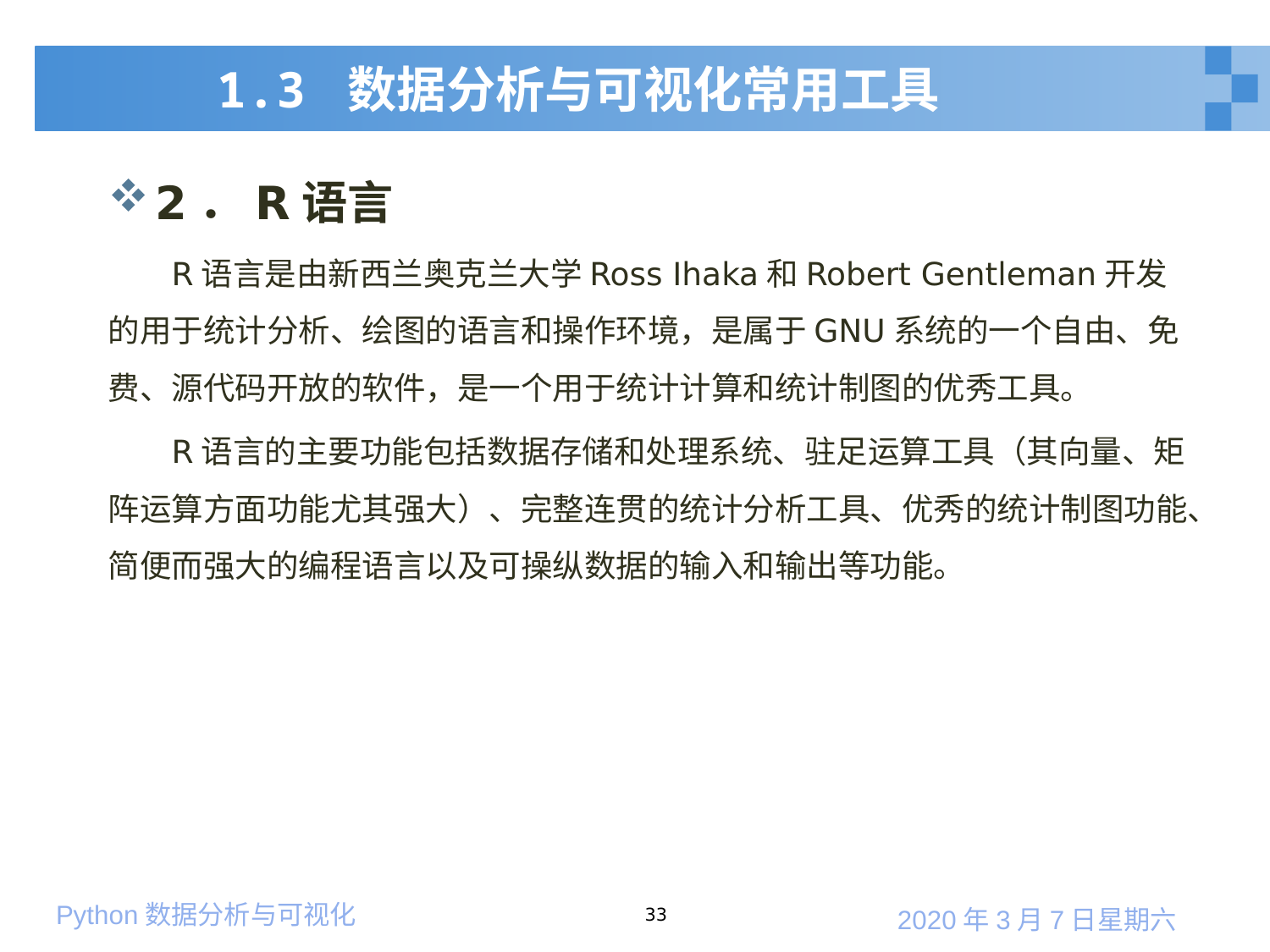

# 1.3 数据分析与可视化常用工具
2．R语言
R语言是由新西兰奥克兰大学Ross Ihaka和Robert Gentleman开发的用于统计分析、绘图的语言和操作环境，是属于GNU系统的一个自由、免费、源代码开放的软件，是一个用于统计计算和统计制图的优秀工具。
R语言的主要功能包括数据存储和处理系统、驻足运算工具（其向量、矩阵运算方面功能尤其强大）、完整连贯的统计分析工具、优秀的统计制图功能、简便而强大的编程语言以及可操纵数据的输入和输出等功能。
33
2020年3月7日星期六